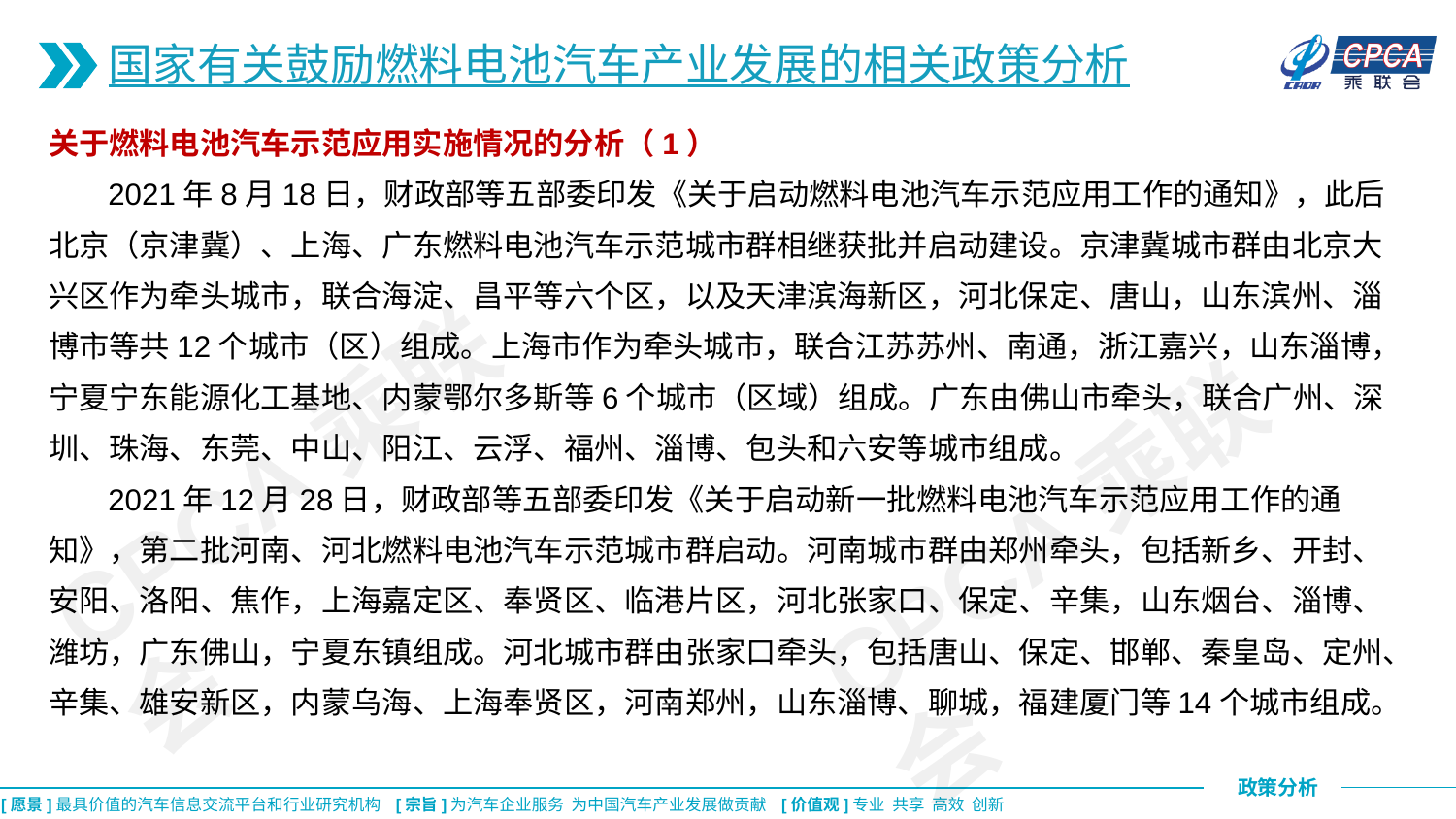

国家有关鼓励燃料电池汽车产业发展的相关政策分析
关于燃料电池汽车示范应用实施情况的分析（1）
       2021年8月18日，财政部等五部委印发《关于启动燃料电池汽车示范应用工作的通知》，此后北京（京津冀）、上海、广东燃料电池汽车示范城市群相继获批并启动建设。京津冀城市群由北京大兴区作为牵头城市，联合海淀、昌平等六个区，以及天津滨海新区，河北保定、唐山，山东滨州、淄博市等共12个城市（区）组成。上海市作为牵头城市，联合江苏苏州、南通，浙江嘉兴，山东淄博，宁夏宁东能源化工基地、内蒙鄂尔多斯等6个城市（区域）组成。广东由佛山市牵头，联合广州、深圳、珠海、东莞、中山、阳江、云浮、福州、淄博、包头和六安等城市组成。
       2021年12月28日，财政部等五部委印发《关于启动新一批燃料电池汽车示范应用工作的通知》，第二批河南、河北燃料电池汽车示范城市群启动。河南城市群由郑州牵头，包括新乡、开封、安阳、洛阳、焦作，上海嘉定区、奉贤区、临港片区，河北张家口、保定、辛集，山东烟台、淄博、潍坊，广东佛山，宁夏东镇组成。河北城市群由张家口牵头，包括唐山、保定、邯郸、秦皇岛、定州、辛集、雄安新区，内蒙乌海、上海奉贤区，河南郑州，山东淄博、聊城，福建厦门等14个城市组成。
CPCA乘联会
CPCA乘联会